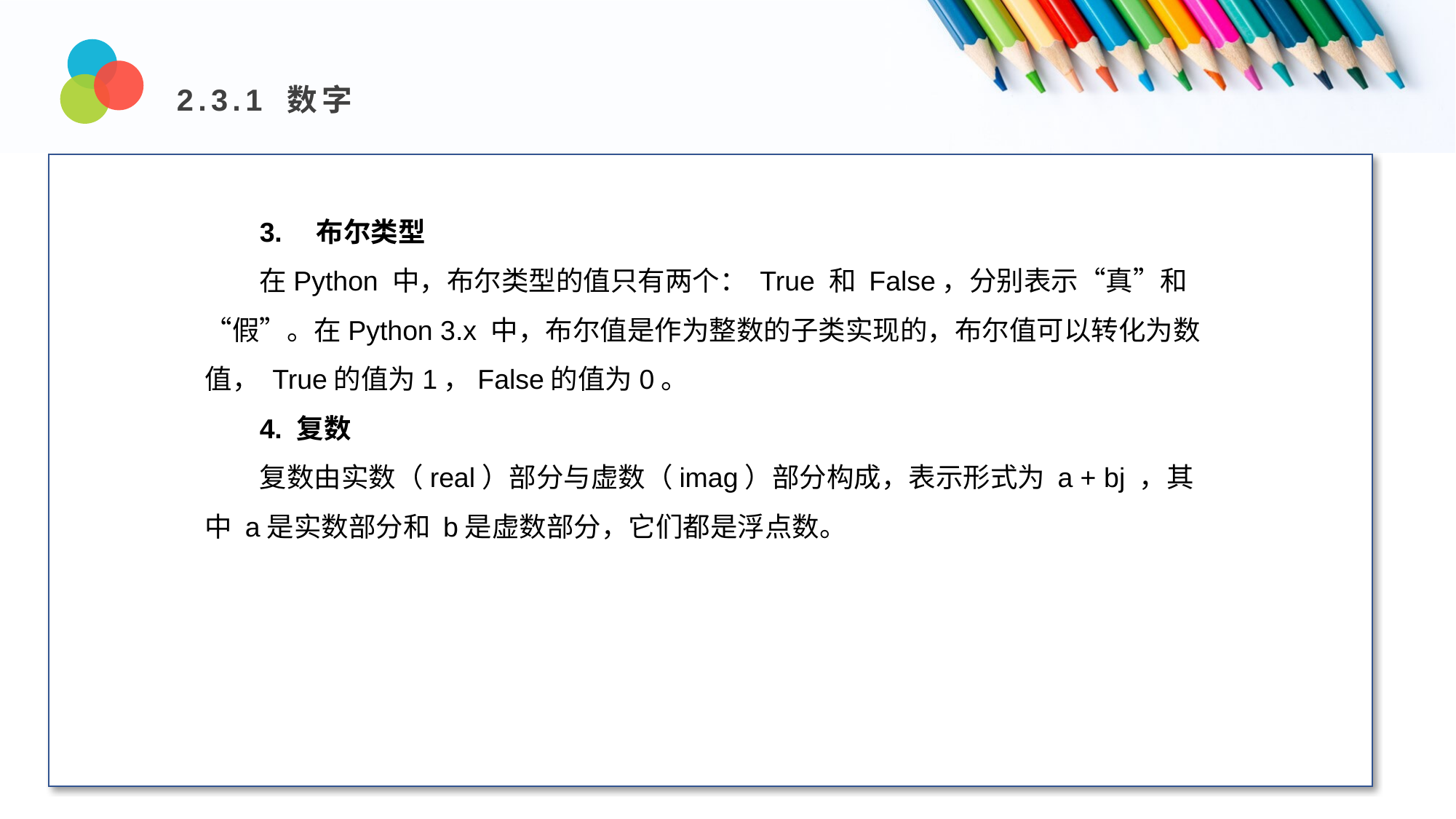

2.3.1 数字
Design and Production
3. 布尔类型
在Python 中，布尔类型的值只有两个： True 和 False，分别表示“真”和“假”。在Python 3.x 中，布尔值是作为整数的子类实现的，布尔值可以转化为数值， True的值为1，False的值为0。
4. 复数
复数由实数（real）部分与虚数（imag）部分构成，表示形式为 a + bj ，其中 a是实数部分和 b是虚数部分，它们都是浮点数。